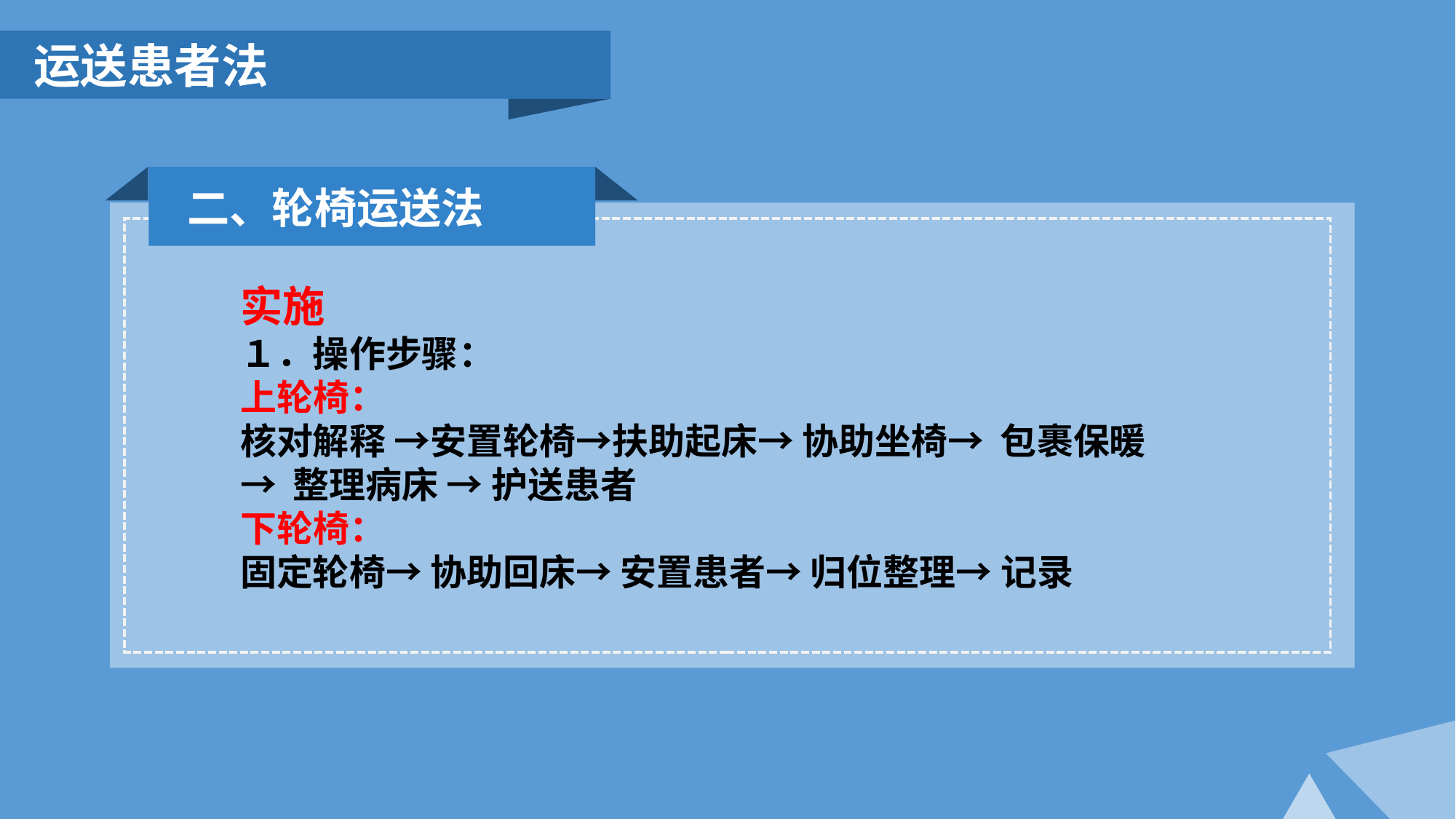

运送患者法

二、轮椅运送法

实施
１．操作步骤：
上轮椅：
核对解释 →安置轮椅→扶助起床→ 协助坐椅→  包裹保暖→  整理病床 → 护送患者
下轮椅：
固定轮椅→ 协助回床→ 安置患者→ 归位整理→ 记录